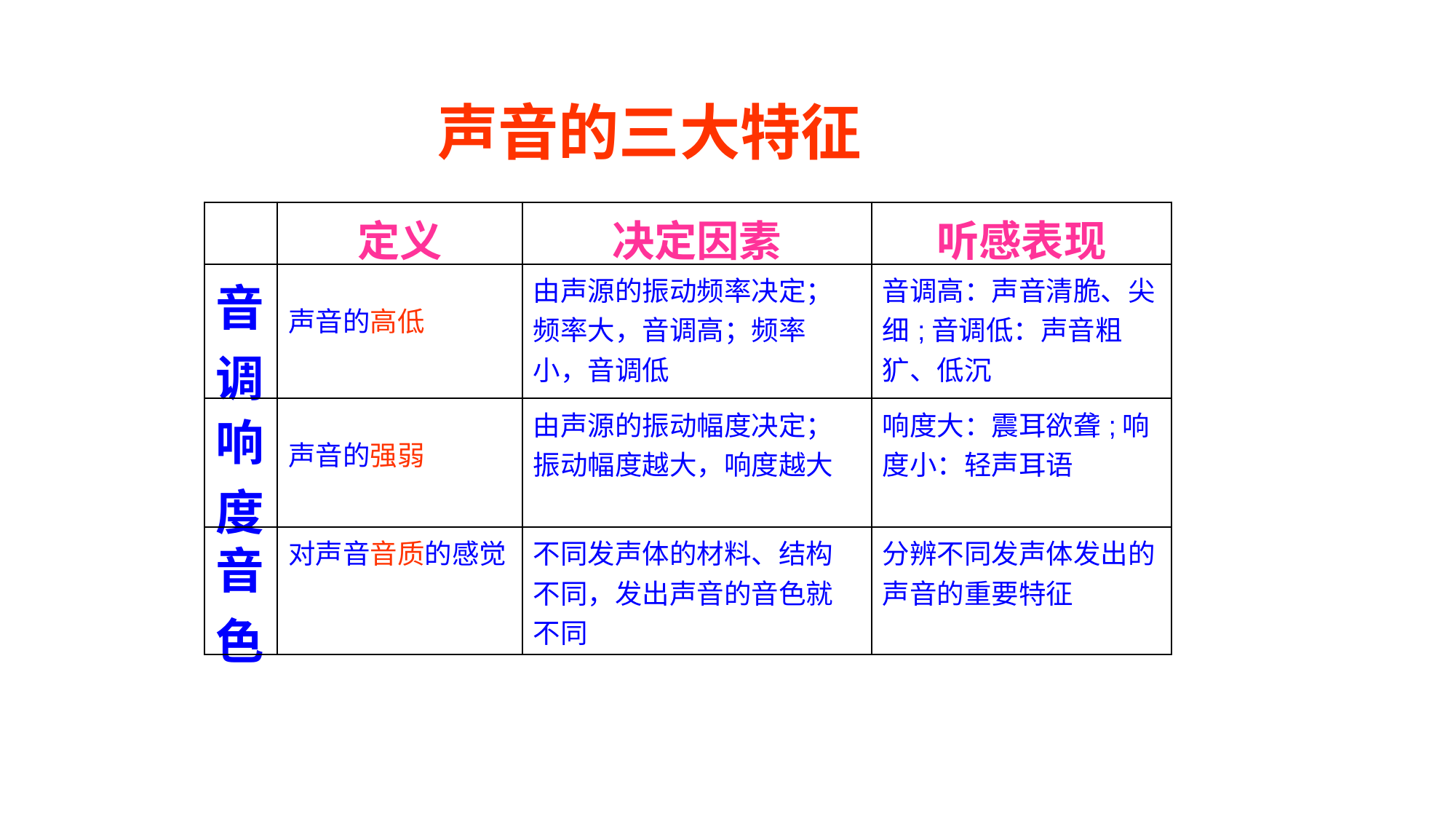

声音的三大特征
|  | 定义 | 决定因素 | 听感表现 |
| --- | --- | --- | --- |
| 音调 | 声音的高低 | 由声源的振动频率决定；频率大，音调高；频率小，音调低 | 音调高：声音清脆、尖细;音调低：声音粗犷、低沉 |
| 响度 | 声音的强弱 | 由声源的振动幅度决定；振动幅度越大，响度越大 | 响度大：震耳欲聋;响度小：轻声耳语 |
| 音色 | 对声音音质的感觉 | 不同发声体的材料、结构不同，发出声音的音色就不同 | 分辨不同发声体发出的声音的重要特征 |